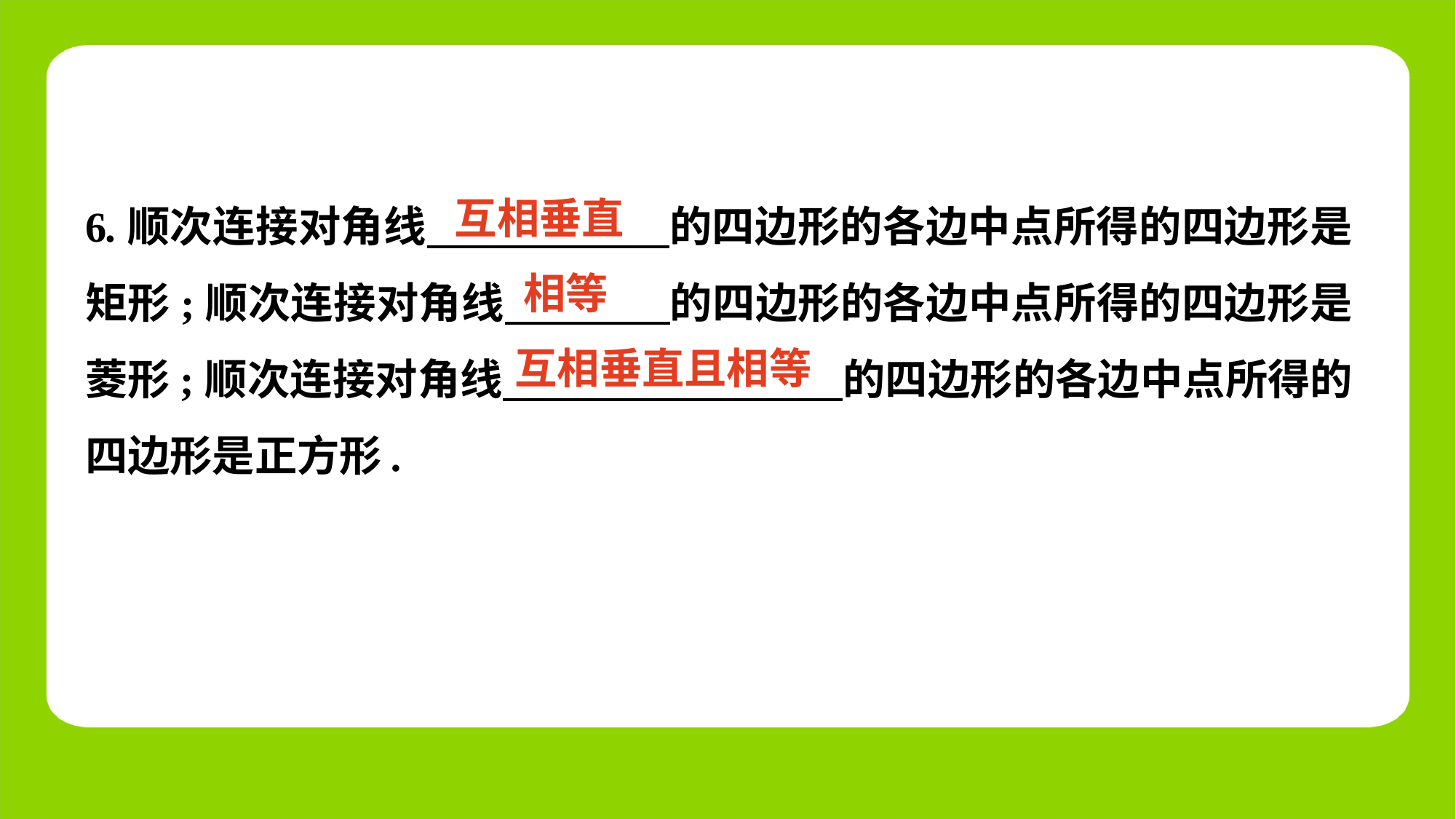

6.顺次连接对角线　                    的四边形的各边中点所得的四边形是矩形;顺次连接对角线　        　的四边形的各边中点所得的四边形是菱形;顺次连接对角线　                          　的四边形的各边中点所得的四边形是正方形.
互相垂直
相等
互相垂直且相等